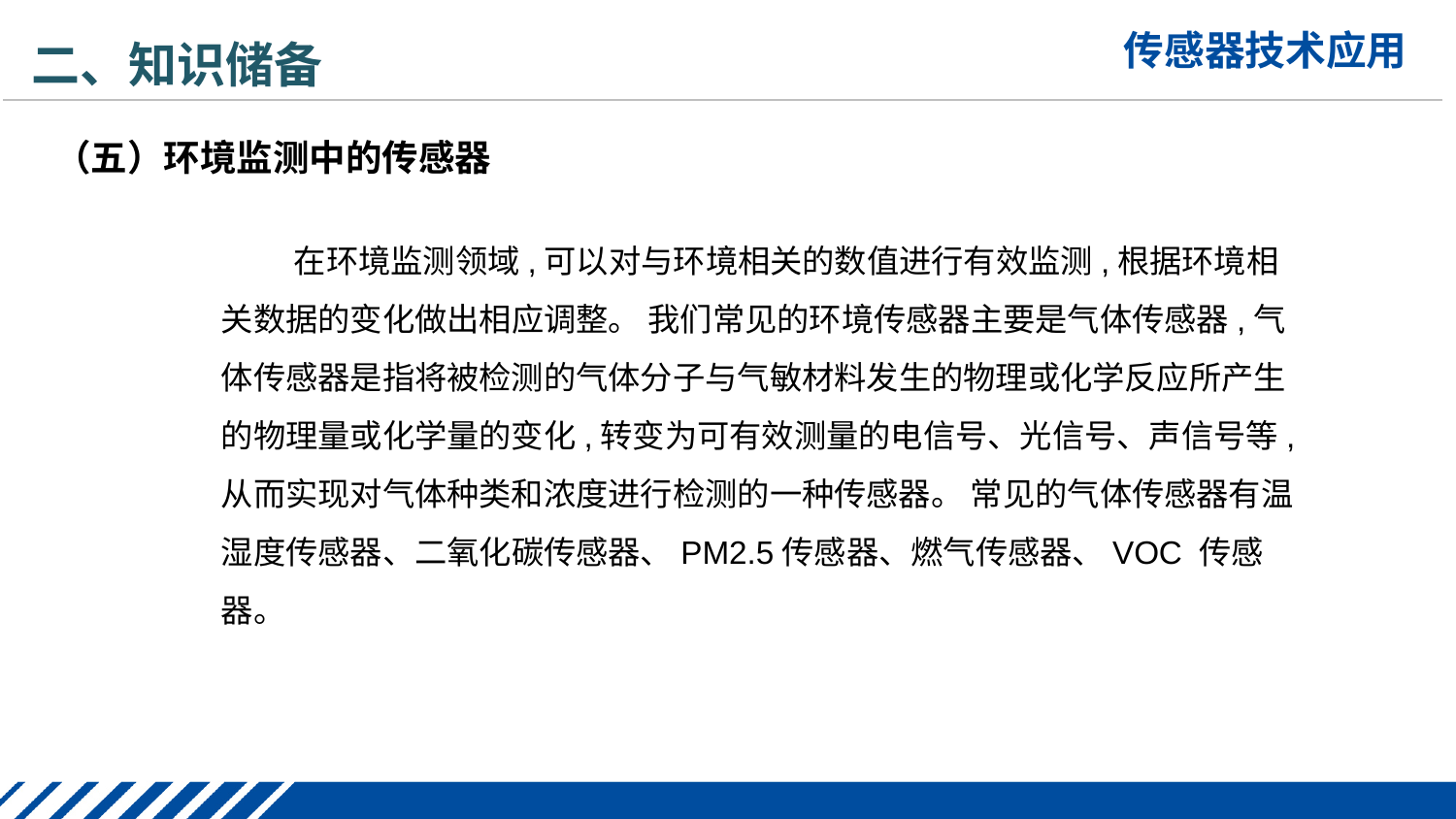

二、知识储备
（五）环境监测中的传感器
在环境监测领域,可以对与环境相关的数值进行有效监测,根据环境相关数据的变化做出相应调整。 我们常见的环境传感器主要是气体传感器,气体传感器是指将被检测的气体分子与气敏材料发生的物理或化学反应所产生的物理量或化学量的变化,转变为可有效测量的电信号、光信号、声信号等,从而实现对气体种类和浓度进行检测的一种传感器。 常见的气体传感器有温湿度传感器、二氧化碳传感器、PM2.5传感器、燃气传感器、VOC 传感器。